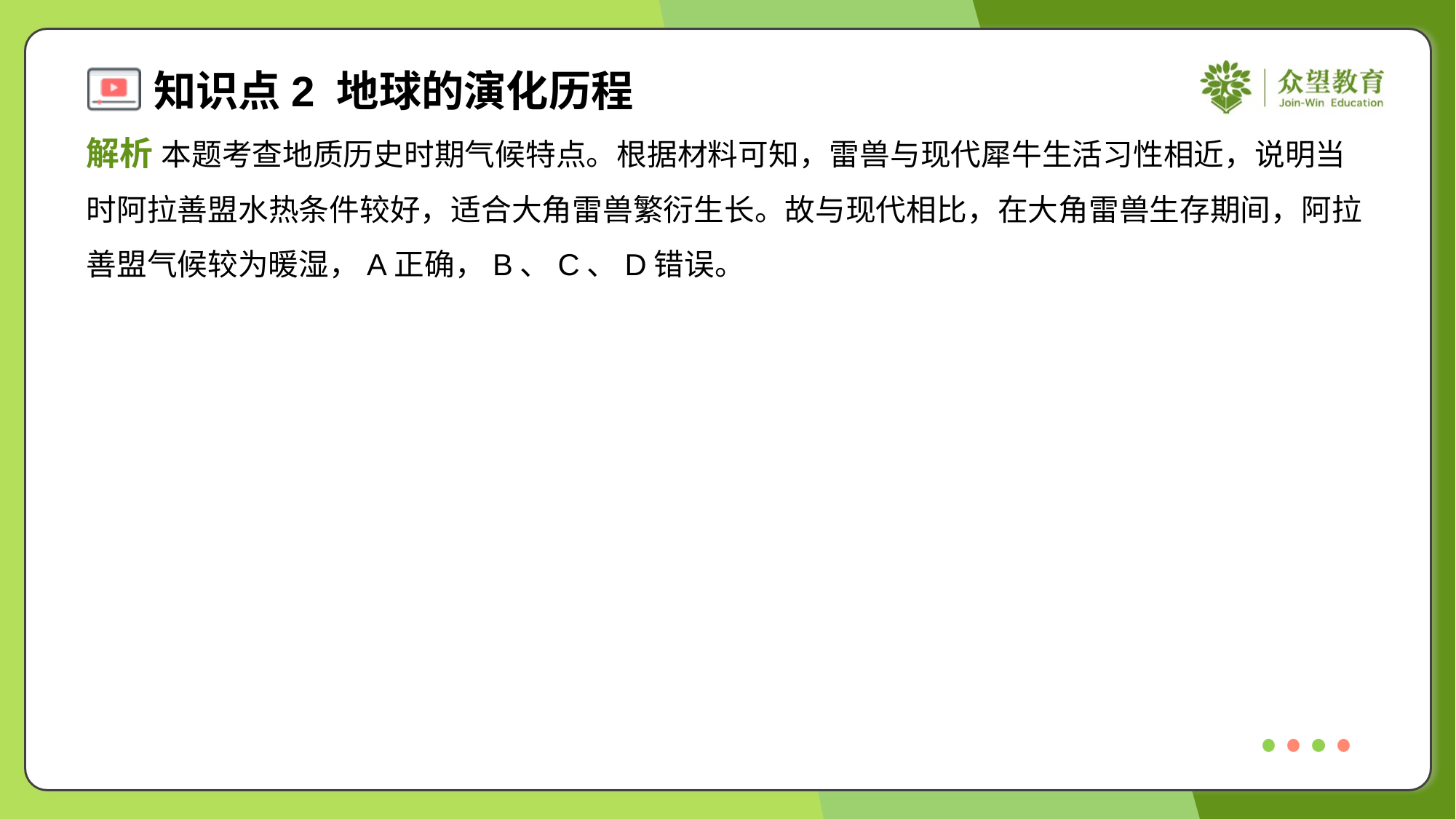

解析 本题考查地质历史时期气候特点。根据材料可知，雷兽与现代犀牛生活习性相近，说明当
时阿拉善盟水热条件较好，适合大角雷兽繁衍生长。故与现代相比，在大角雷兽生存期间，阿拉
善盟气候较为暖湿，A正确，B、C、D错误。